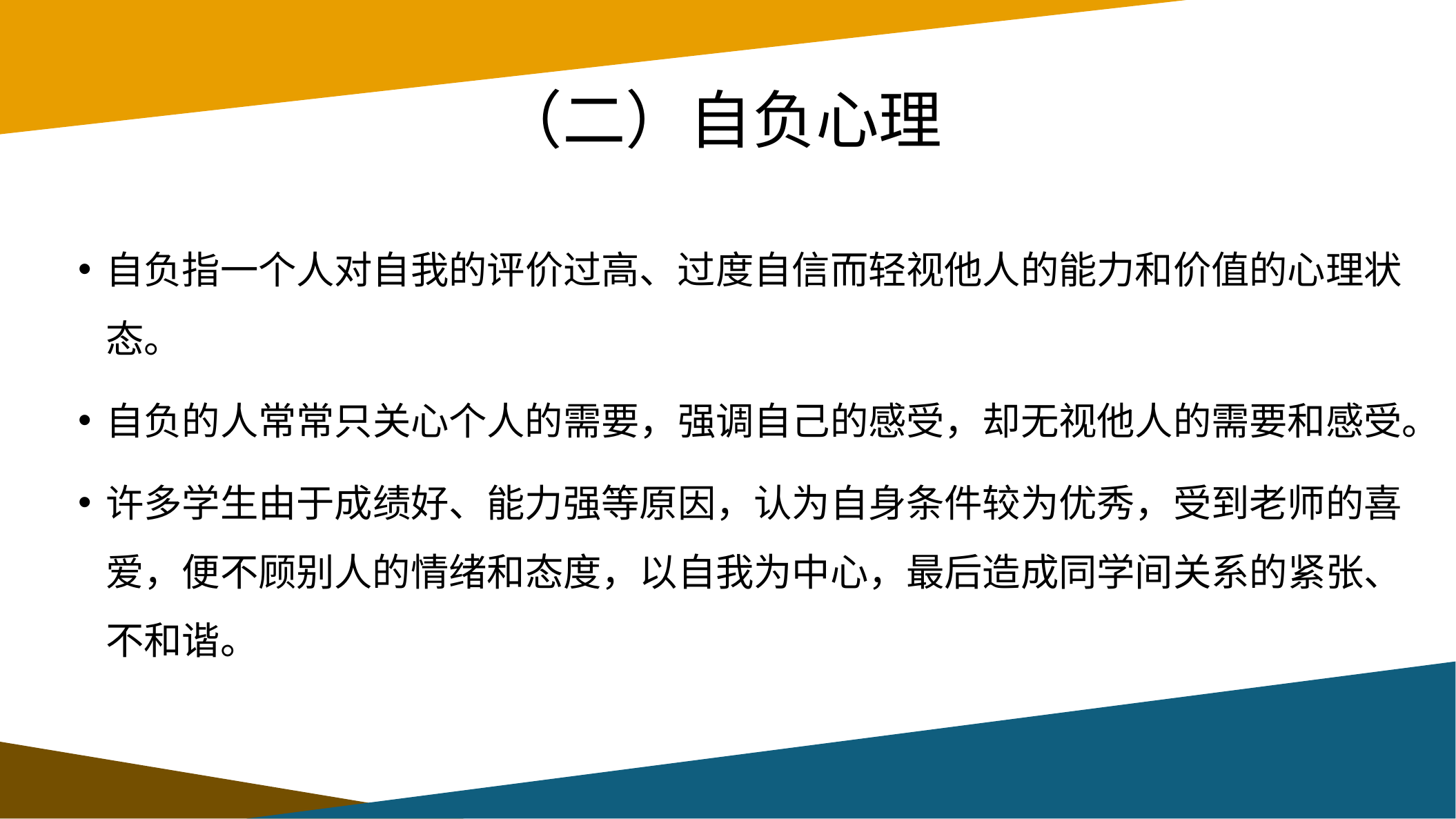

# （二）自负心理
自负指一个人对自我的评价过高、过度自信而轻视他人的能力和价值的心理状态。
自负的人常常只关心个人的需要，强调自己的感受，却无视他人的需要和感受。
许多学生由于成绩好、能力强等原因，认为自身条件较为优秀，受到老师的喜爱，便不顾别人的情绪和态度，以自我为中心，最后造成同学间关系的紧张、不和谐。